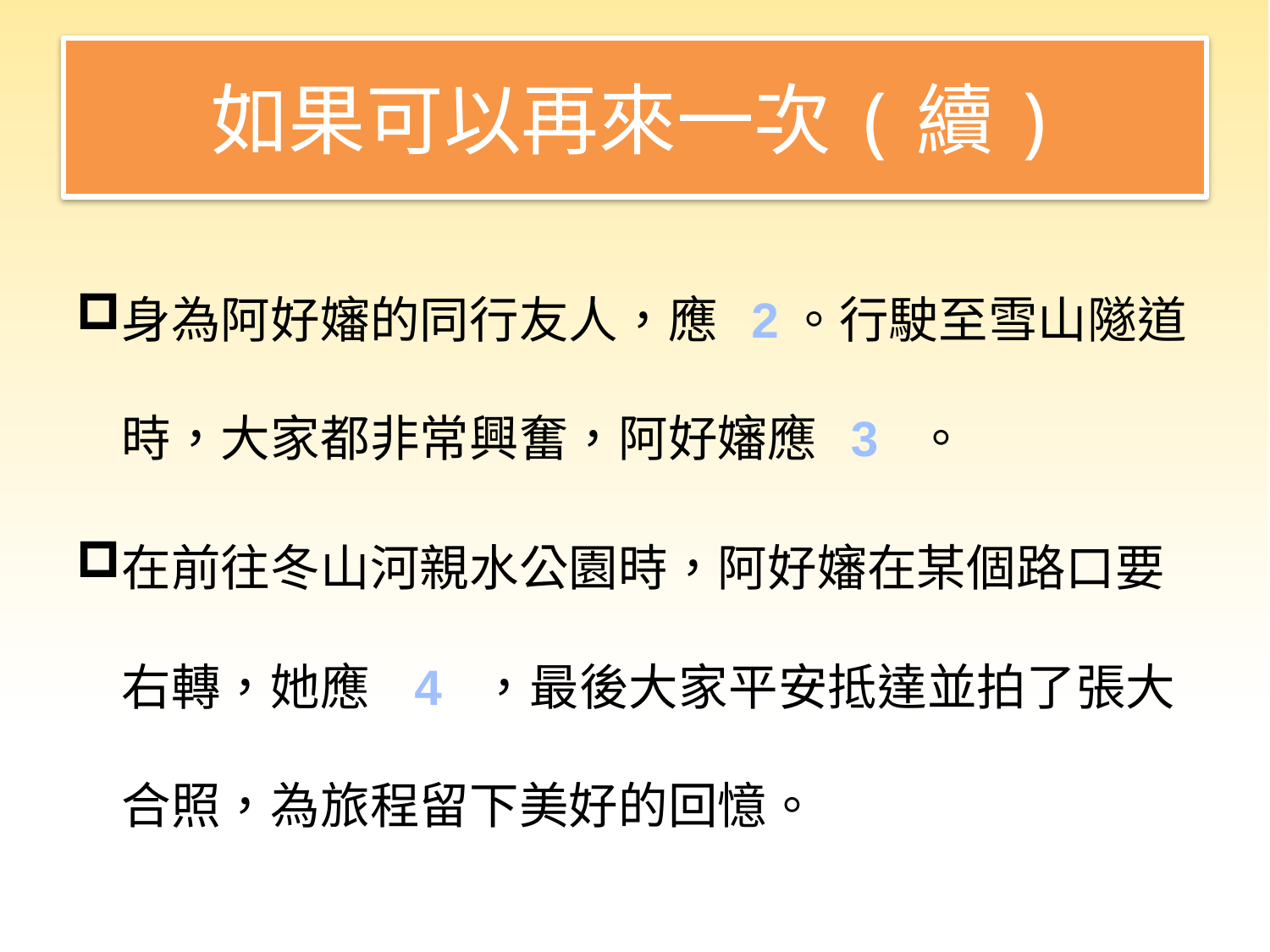

# 如果可以再來一次(續)
身為阿好嬸的同行友人，應  2。行駛至雪山隧道時，大家都非常興奮，阿好嬸應  3  。
在前往冬山河親水公園時，阿好嬸在某個路口要右轉，她應   4  ，最後大家平安抵達並拍了張大合照，為旅程留下美好的回憶。